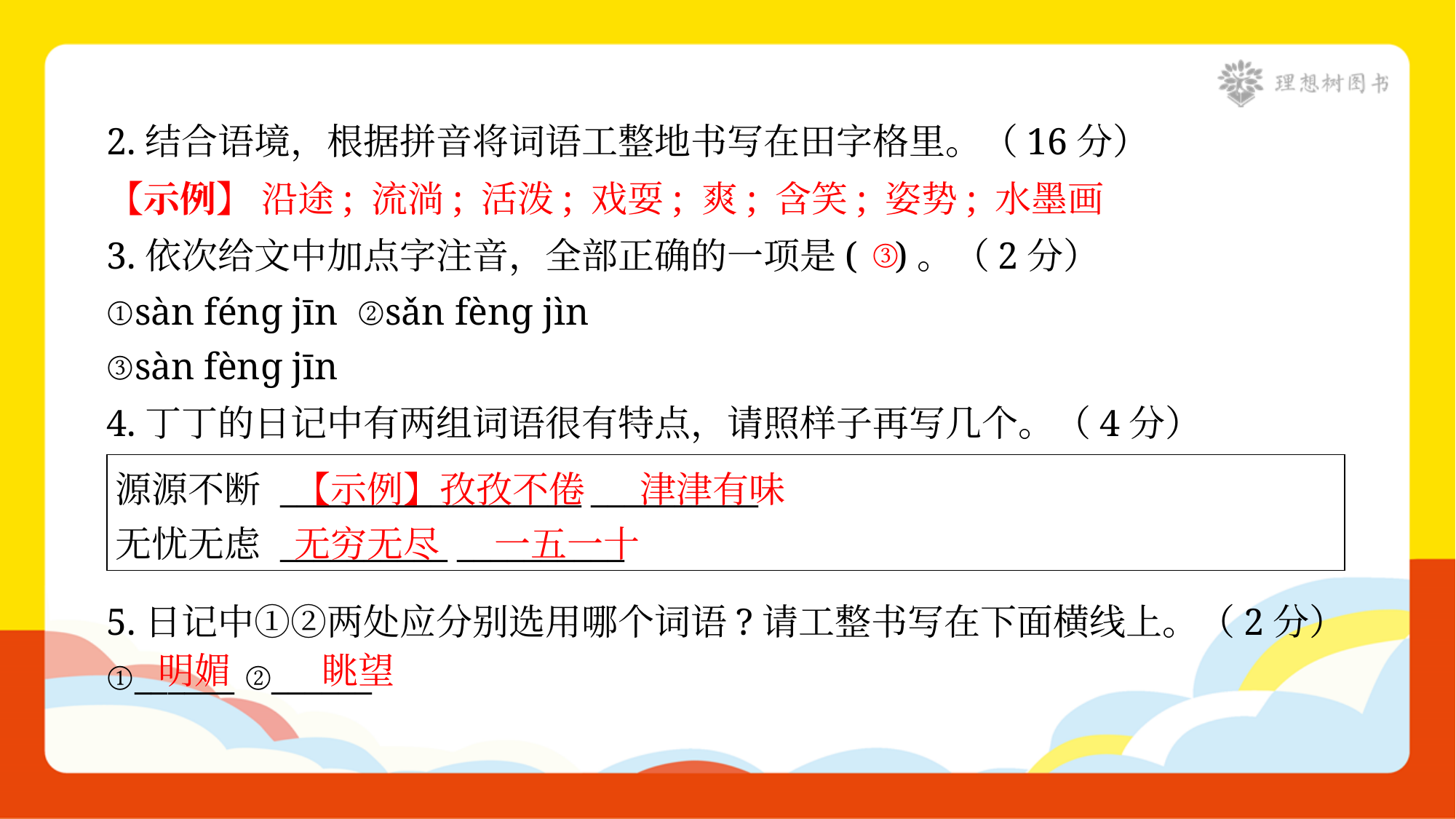

2.结合语境，根据拼音将词语工整地书写在田字格里。（16分）
【示例】 沿途; 流淌; 活泼; 戏耍; 爽; 含笑; 姿势; 水墨画
3.依次给文中加点字注音，全部正确的一项是(    )。（2分）
①sàn fénɡ jīn  ②sǎn fènɡ jìn
③sàn fènɡ jīn
③
4.丁丁的日记中有两组词语很有特点，请照样子再写几个。（4分）
| 源源不断 \_\_\_\_\_\_\_\_\_\_\_\_\_\_\_\_\_\_ \_\_\_\_\_\_\_\_\_\_ 无忧无虑 \_\_\_\_\_\_\_\_\_\_ \_\_\_\_\_\_\_\_\_\_ |
| --- |
【示例】孜孜不倦
津津有味
无穷无尽
一五一十
5.日记中①②两处应分别选用哪个词语?请工整书写在下面横线上。（2分）
①______ ②______
明媚
眺望